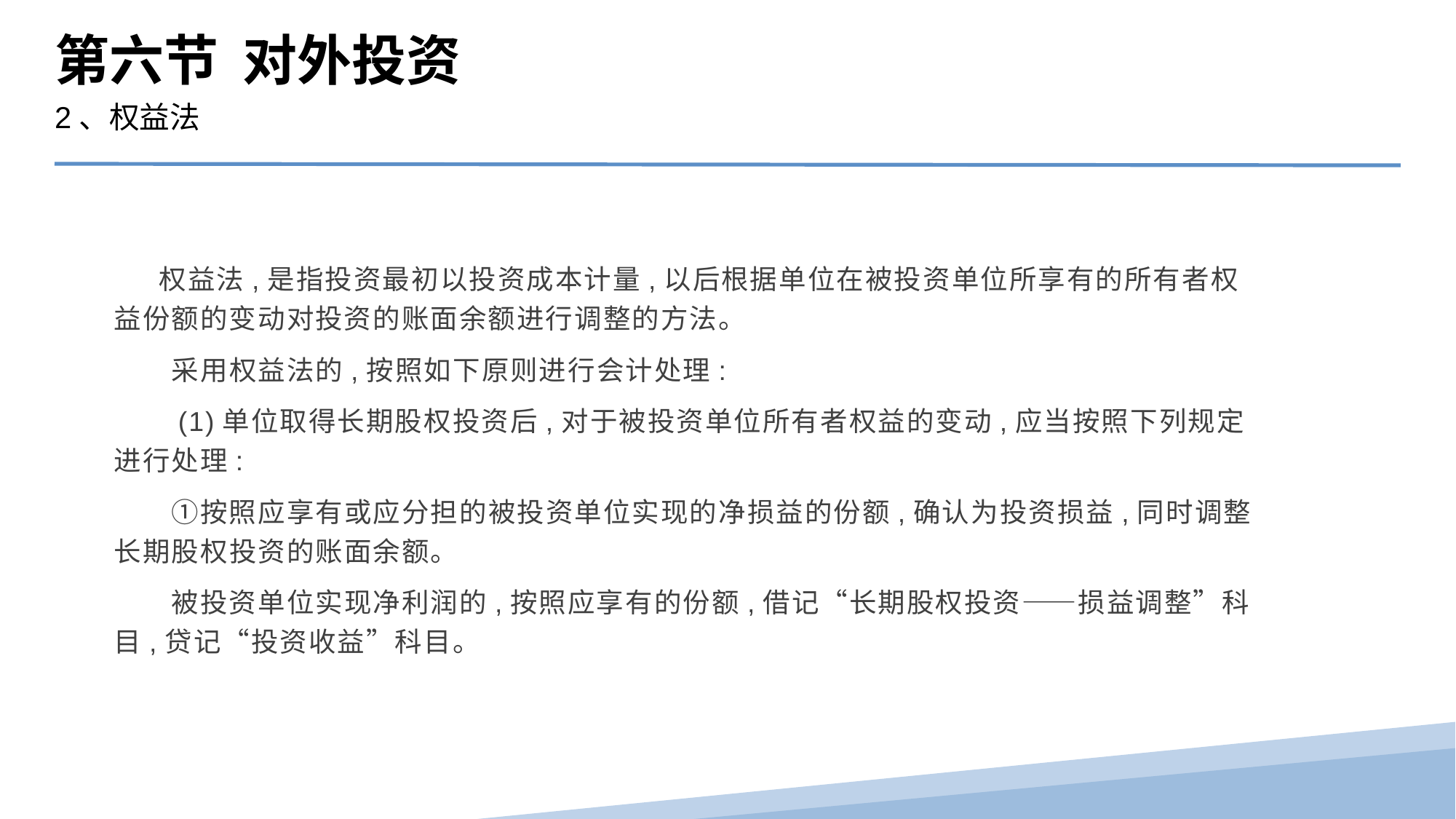

第六节  对外投资
2、权益法
     权益法,是指投资最初以投资成本计量,以后根据单位在被投资单位所享有的所有者权益份额的变动对投资的账面余额进行调整的方法。
　　采用权益法的,按照如下原则进行会计处理:
　　(1)单位取得长期股权投资后,对于被投资单位所有者权益的变动,应当按照下列规定进行处理:
　　①按照应享有或应分担的被投资单位实现的净损益的份额,确认为投资损益,同时调整长期股权投资的账面余额。
　　被投资单位实现净利润的,按照应享有的份额,借记“长期股权投资——损益调整”科目,贷记“投资收益”科目。